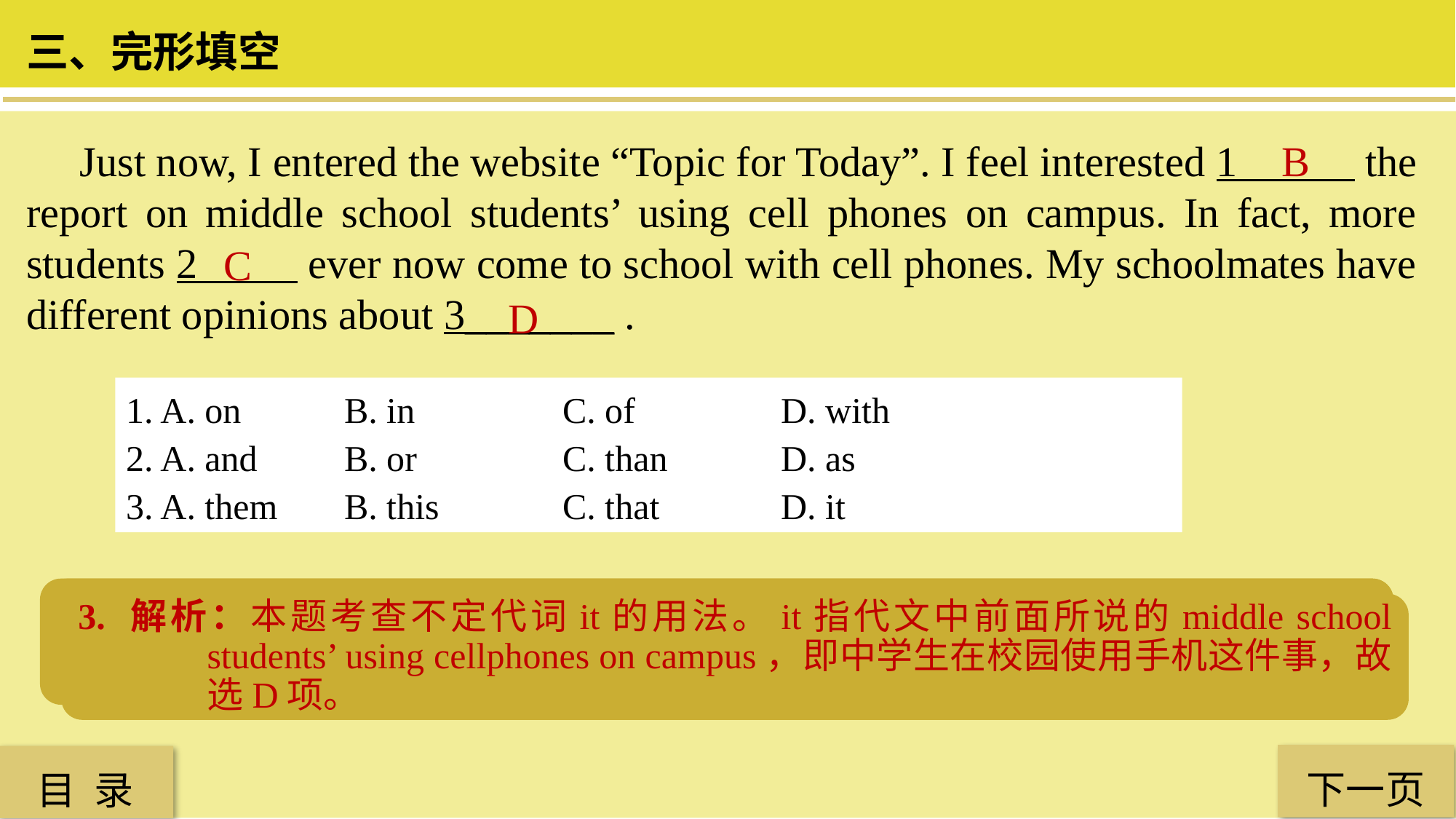

三、完形填空
     Just now, I entered the website “Topic for Today”. I feel interested 1            the report on middle school students’ using cell phones on campus. In fact, more students 2          ever now come to school with cell phones. My schoolmates have different opinions about 3_______ .
B
C
D
1. A. on 	B. in		C. of 		D. with
2. A. and 	B. or 		C. than 	D. as
3. A. them 	B. this 		C. that 		D. it
1. 解析：本题考查介词的用法。feel interested in意为“对……感到有兴趣”，故选B项。
2. 解析：本题考查词组搭配。more than ever意为“比以往任何时候更”，故选C项。
3. 解析：本题考查不定代词it的用法。it指代文中前面所说的middle school students’ using cellphones on campus，即中学生在校园使用手机这件事，故选D项。